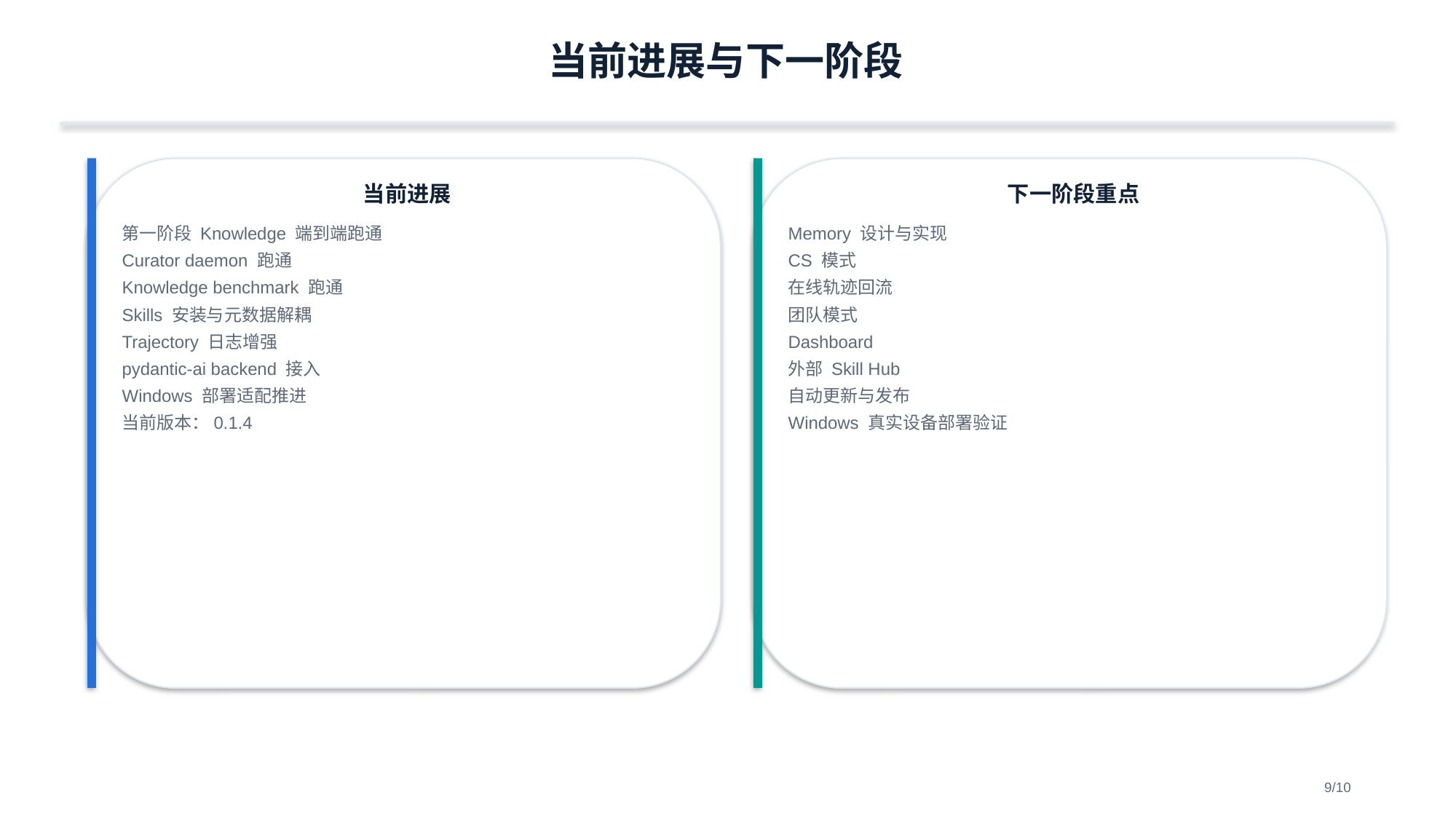

当前进展与下一阶段

当前进展
下一阶段重点
第一阶段 Knowledge 端到端跑通
Curator daemon 跑通
Knowledge benchmark 跑通
Skills 安装与元数据解耦
Trajectory 日志增强
pydantic-ai backend 接入
Windows 部署适配推进
当前版本：0.1.4
Memory 设计与实现
CS 模式
在线轨迹回流
团队模式
Dashboard
外部 Skill Hub
自动更新与发布
Windows 真实设备部署验证
9/10